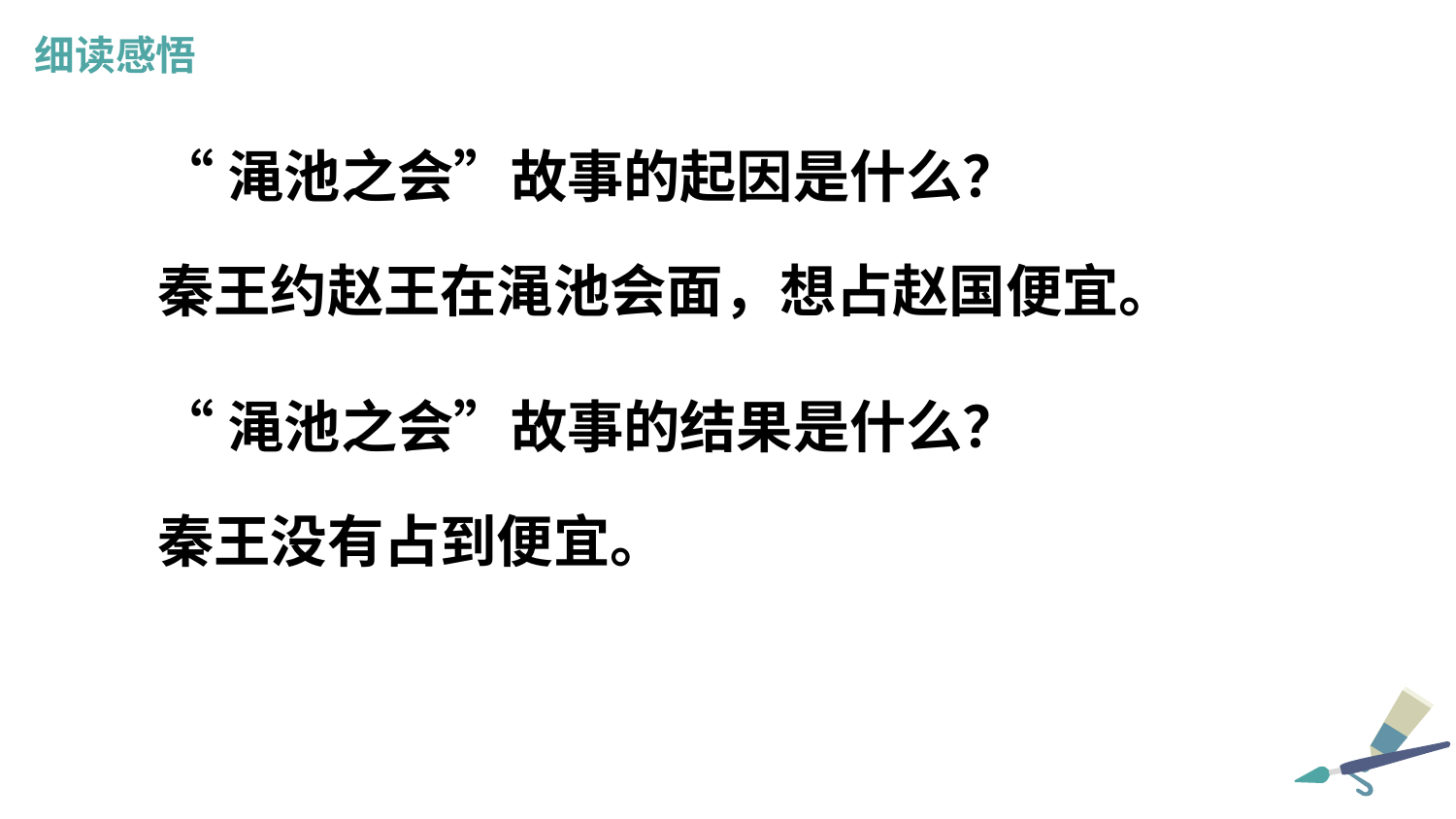

细读感悟
“渑池之会”故事的起因是什么？
秦王约赵王在渑池会面，想占赵国便宜。
“渑池之会”故事的结果是什么？
秦王没有占到便宜。